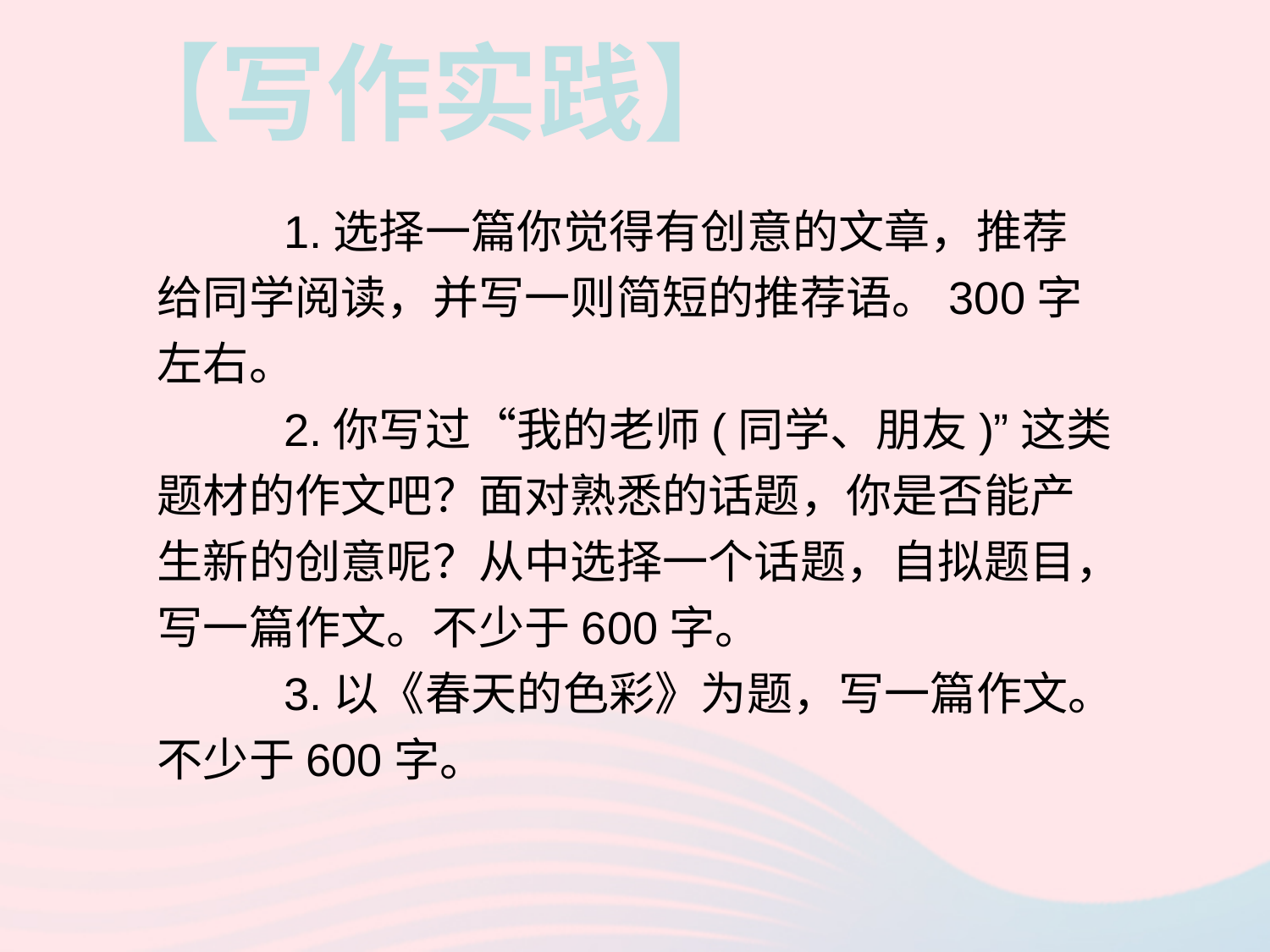

【写作实践】
	1.选择一篇你觉得有创意的文章，推荐给同学阅读，并写一则简短的推荐语。300字左右。
	2.你写过“我的老师(同学、朋友)”这类题材的作文吧？面对熟悉的话题，你是否能产生新的创意呢？从中选择一个话题，自拟题目，写一篇作文。不少于600字。
	3.以《春天的色彩》为题，写一篇作文。不少于600字。